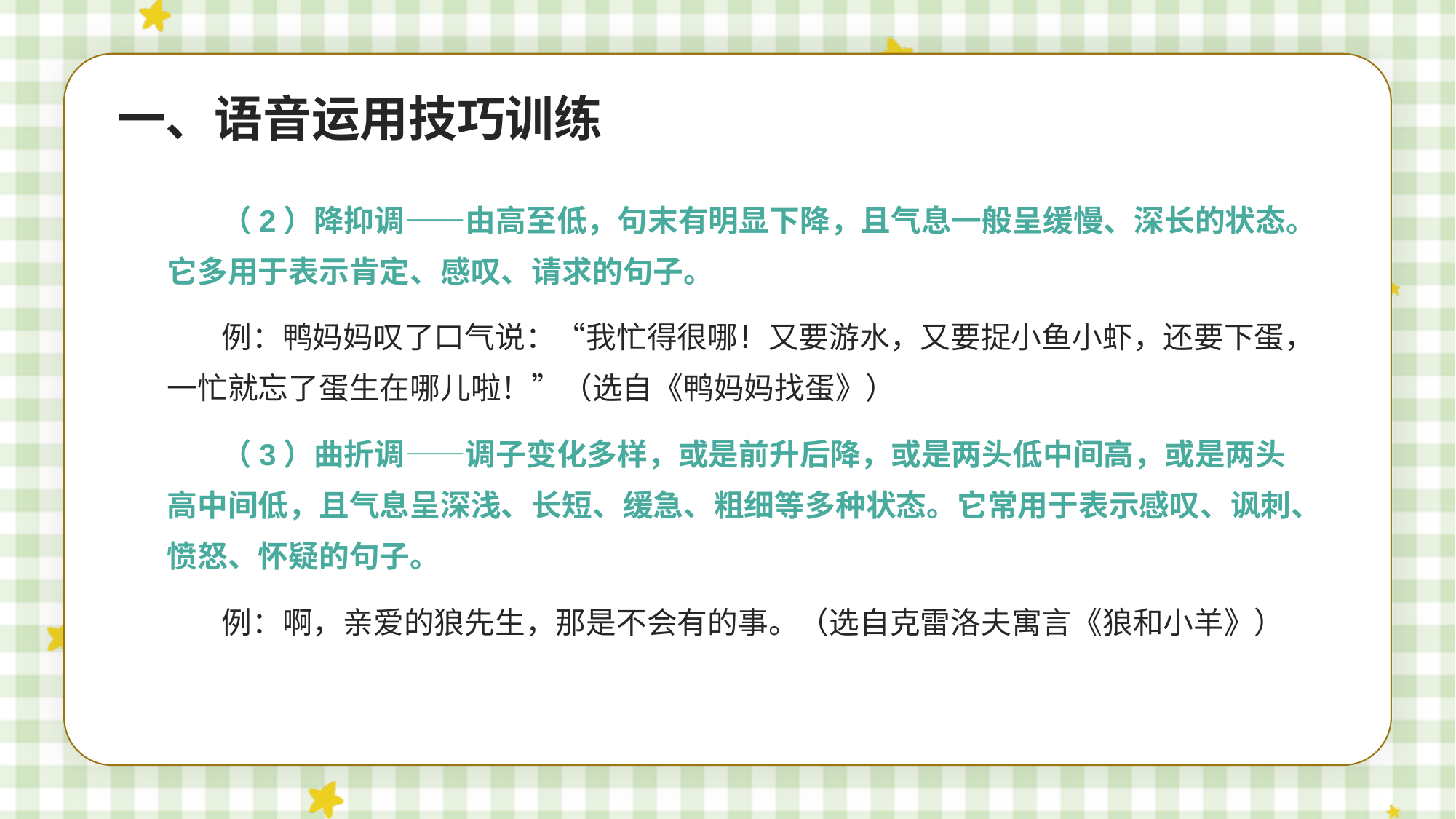

一、语音运用技巧训练
（2）降抑调——由高至低，句末有明显下降，且气息一般呈缓慢、深长的状态。它多用于表示肯定、感叹、请求的句子。
例：鸭妈妈叹了口气说：“我忙得很哪！又要游水，又要捉小鱼小虾，还要下蛋，一忙就忘了蛋生在哪儿啦！”（选自《鸭妈妈找蛋》）
（3）曲折调——调子变化多样，或是前升后降，或是两头低中间高，或是两头高中间低，且气息呈深浅、长短、缓急、粗细等多种状态。它常用于表示感叹、讽刺、愤怒、怀疑的句子。
例：啊，亲爱的狼先生，那是不会有的事。（选自克雷洛夫寓言《狼和小羊》）